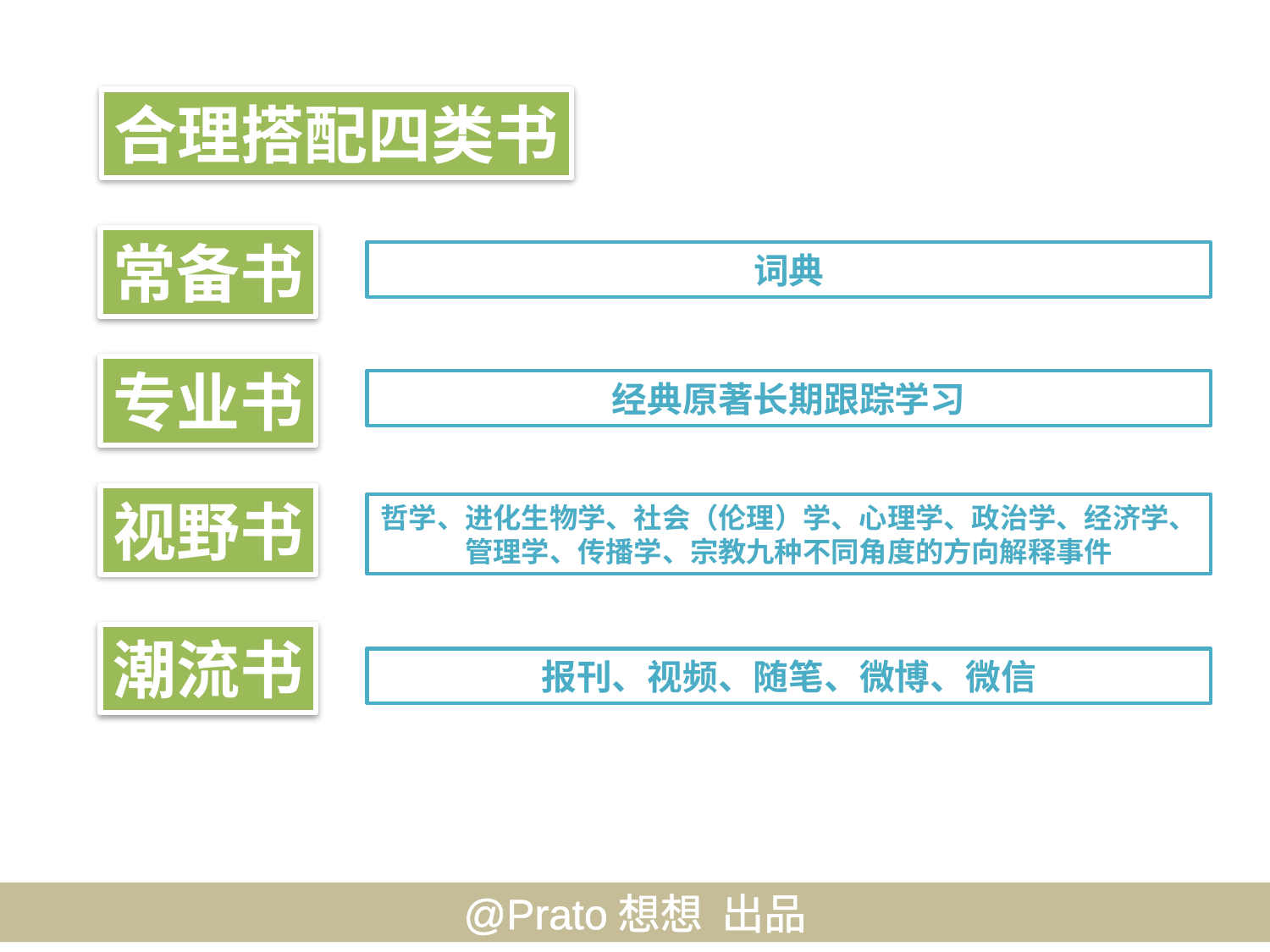

合理搭配四类书
常备书
词典
专业书
经典原著长期跟踪学习
视野书
哲学、进化生物学、社会（伦理）学、心理学、政治学、经济学、管理学、传播学、宗教九种不同角度的方向解释事件
潮流书
报刊、视频、随笔、微博、微信
@Prato想想  出品